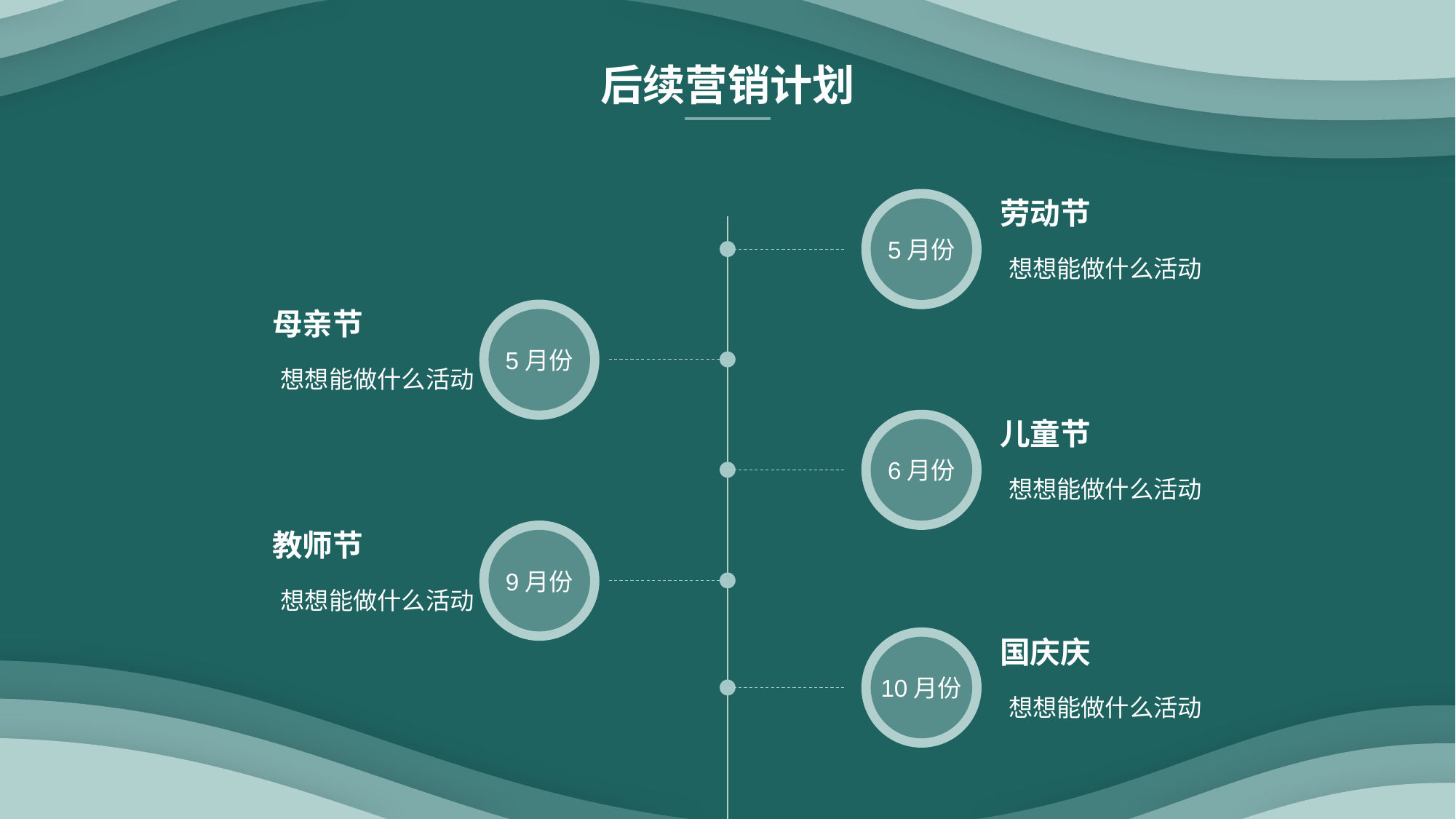

后续营销计划

5月份
劳动节
想想能做什么活动

母亲节

5月份
想想能做什么活动

6月份
儿童节
想想能做什么活动

教师节

9月份
想想能做什么活动

10月份
国庆庆
想想能做什么活动